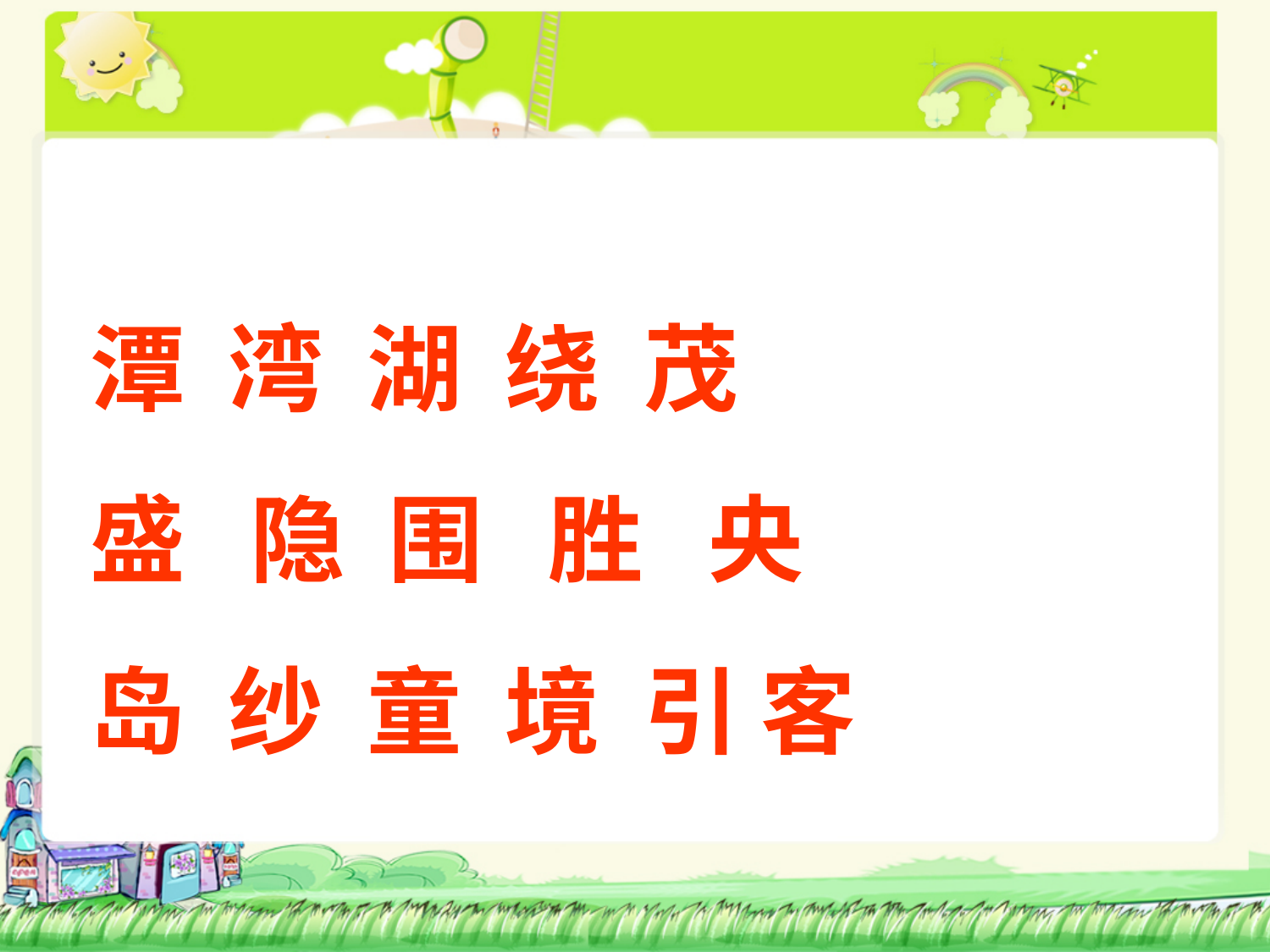

潭  湾  湖  绕  茂
盛   隐  围   胜   央
岛  纱  童  境  引 客